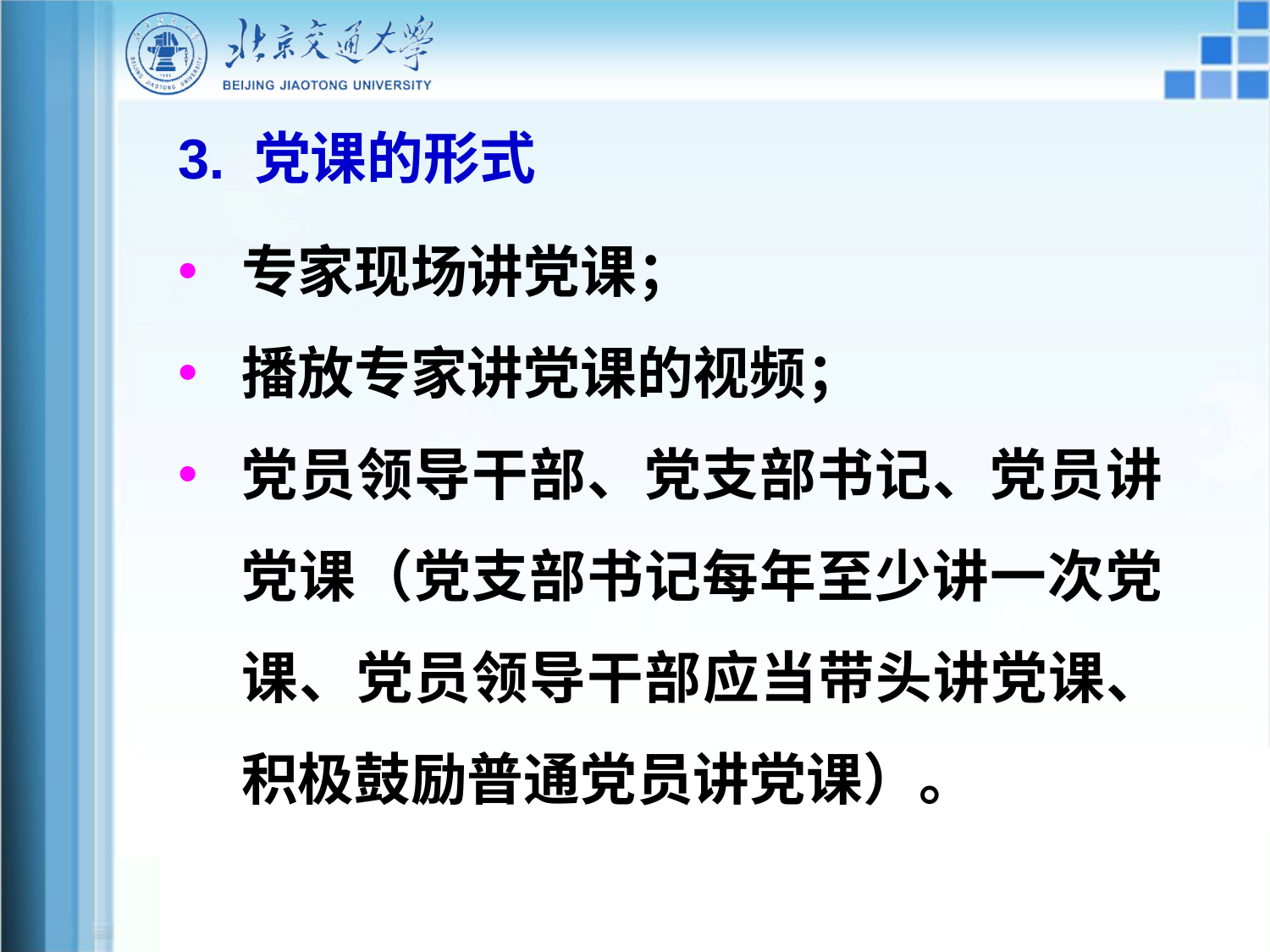

3. 党课的形式
专家现场讲党课；
播放专家讲党课的视频；
党员领导干部、党支部书记、党员讲党课（党支部书记每年至少讲一次党课、党员领导干部应当带头讲党课、积极鼓励普通党员讲党课）。